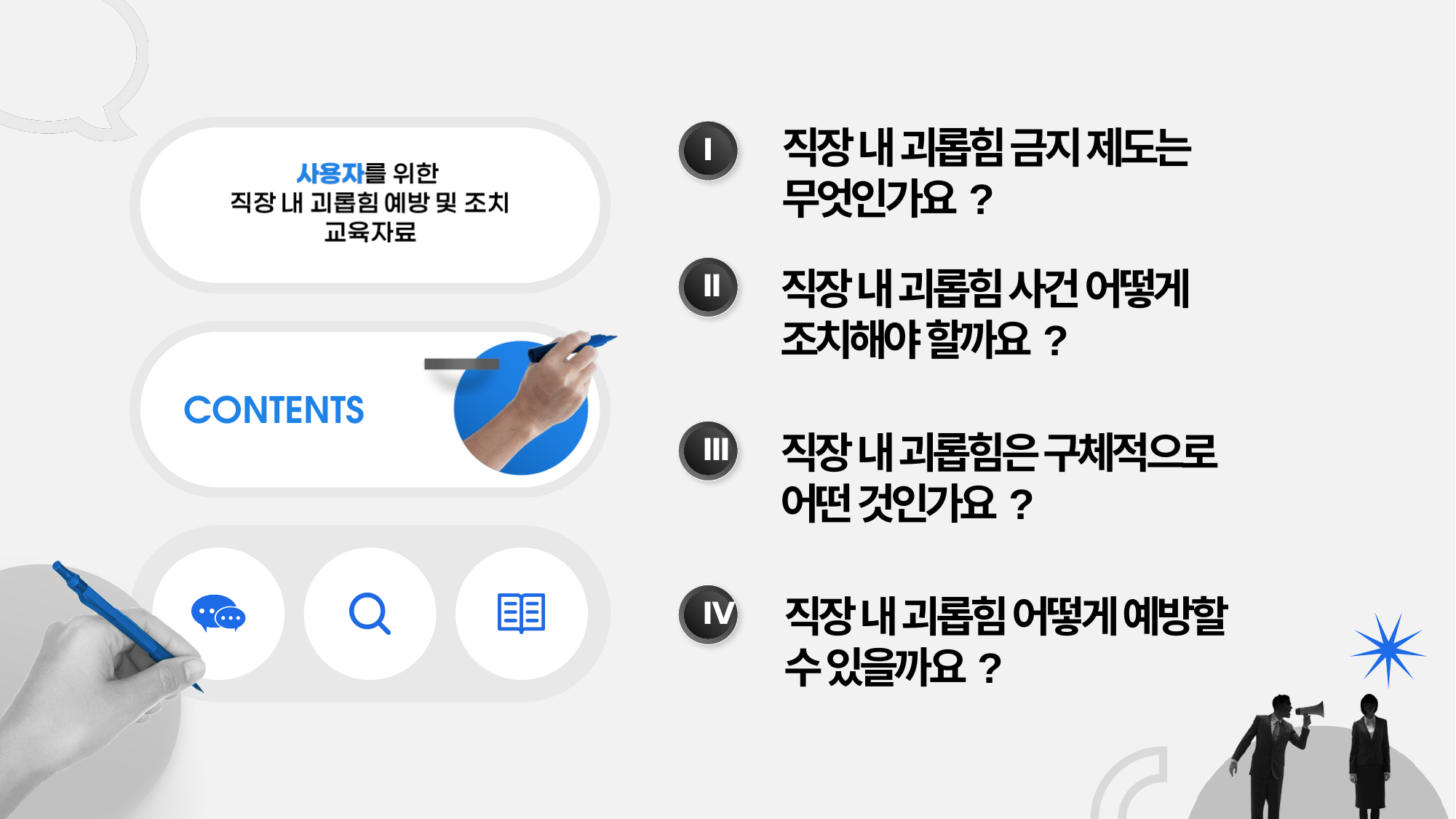

직장 내 괴롭힘 금지 제도는
무엇인가요?

Ⅰ

Ⅱ
직장 내 괴롭힘 사건 어떻게
조치해야 할까요?
CONTENTS

Ⅲ
직장 내 괴롭힘은 구체적으로
어떤 것인가요?

Ⅳ
직장 내 괴롭힘 어떻게 예방할
수 있을까요?